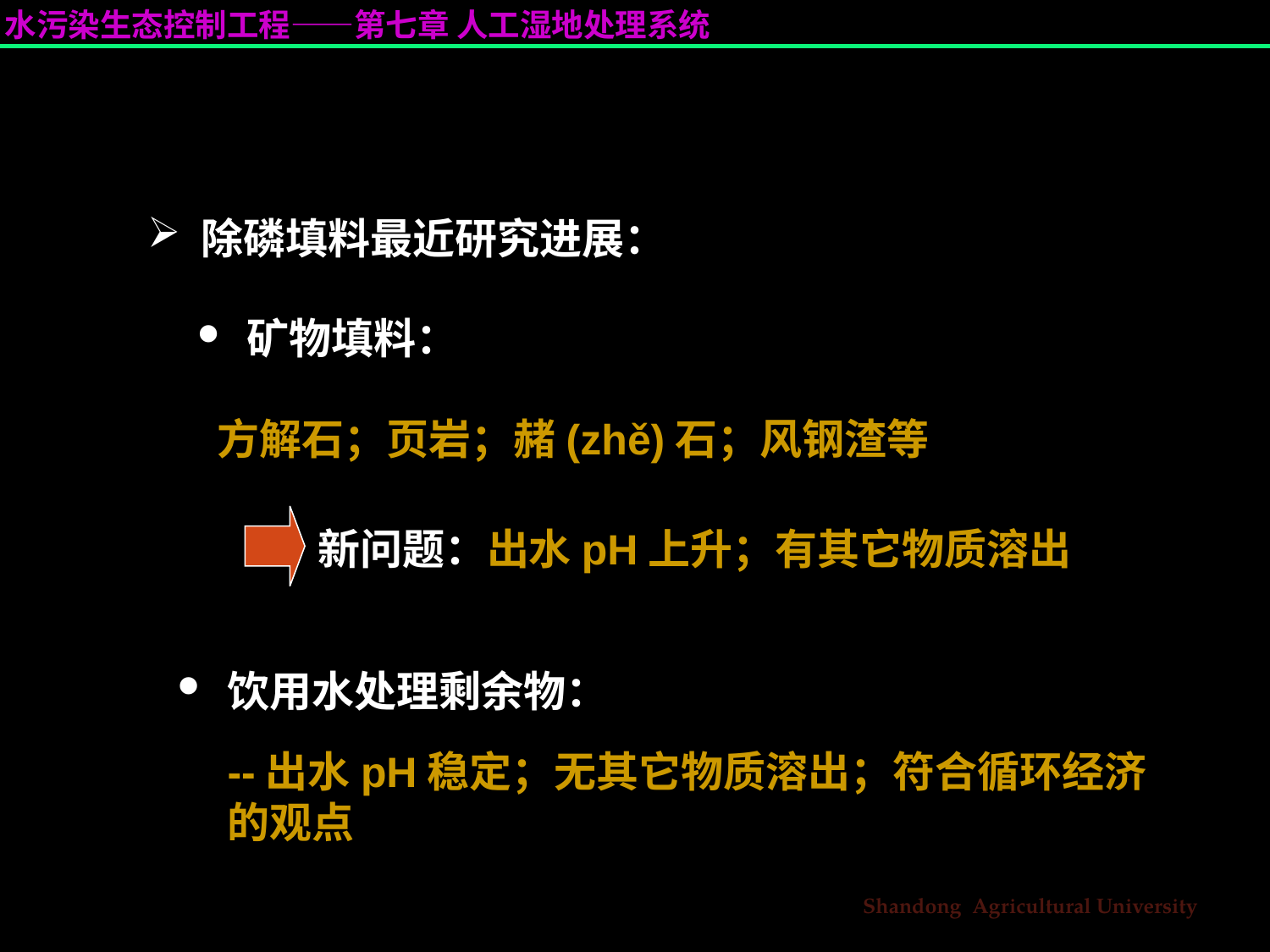

除磷填料最近研究进展：
 矿物填料：
方解石；页岩；赭(zhě)石；风钢渣等

新问题：出水pH上升；有其它物质溶出
 饮用水处理剩余物：
--出水pH稳定；无其它物质溶出；符合循环经济的观点